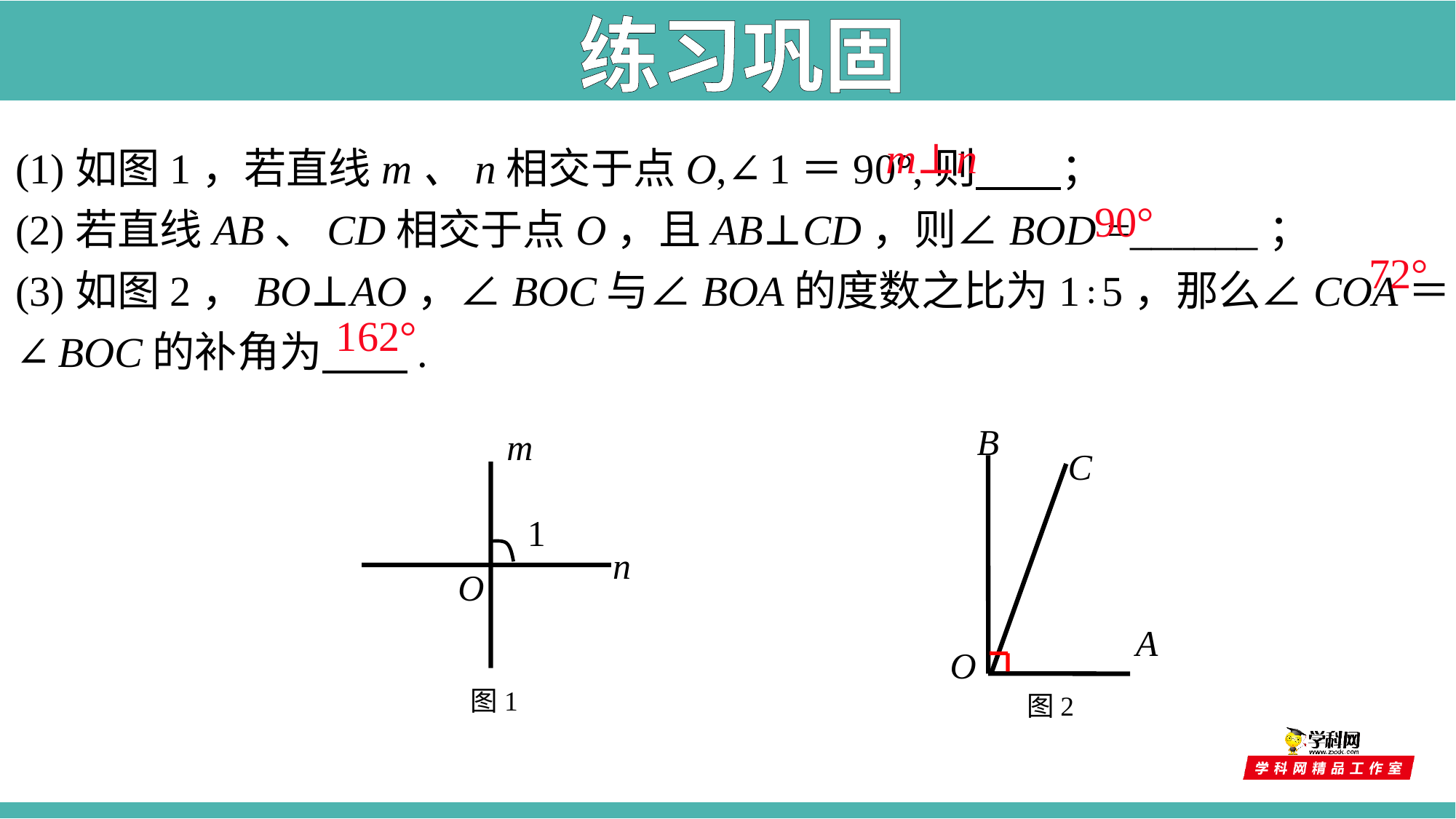

练习巩固
(1)如图1，若直线m、n相交于点O,∠1＝90°,则         ；
(2)若直线AB、CD相交于点O，且AB⊥CD，则∠BOD =______；
(3)如图2，BO⊥AO，∠BOC与∠BOA的度数之比为1∶5，那么∠COA＝____,
∠BOC的补角为         .
m⊥n
90°
72°
162°
B
C

A
O
m

1
 n

O

图1
图2